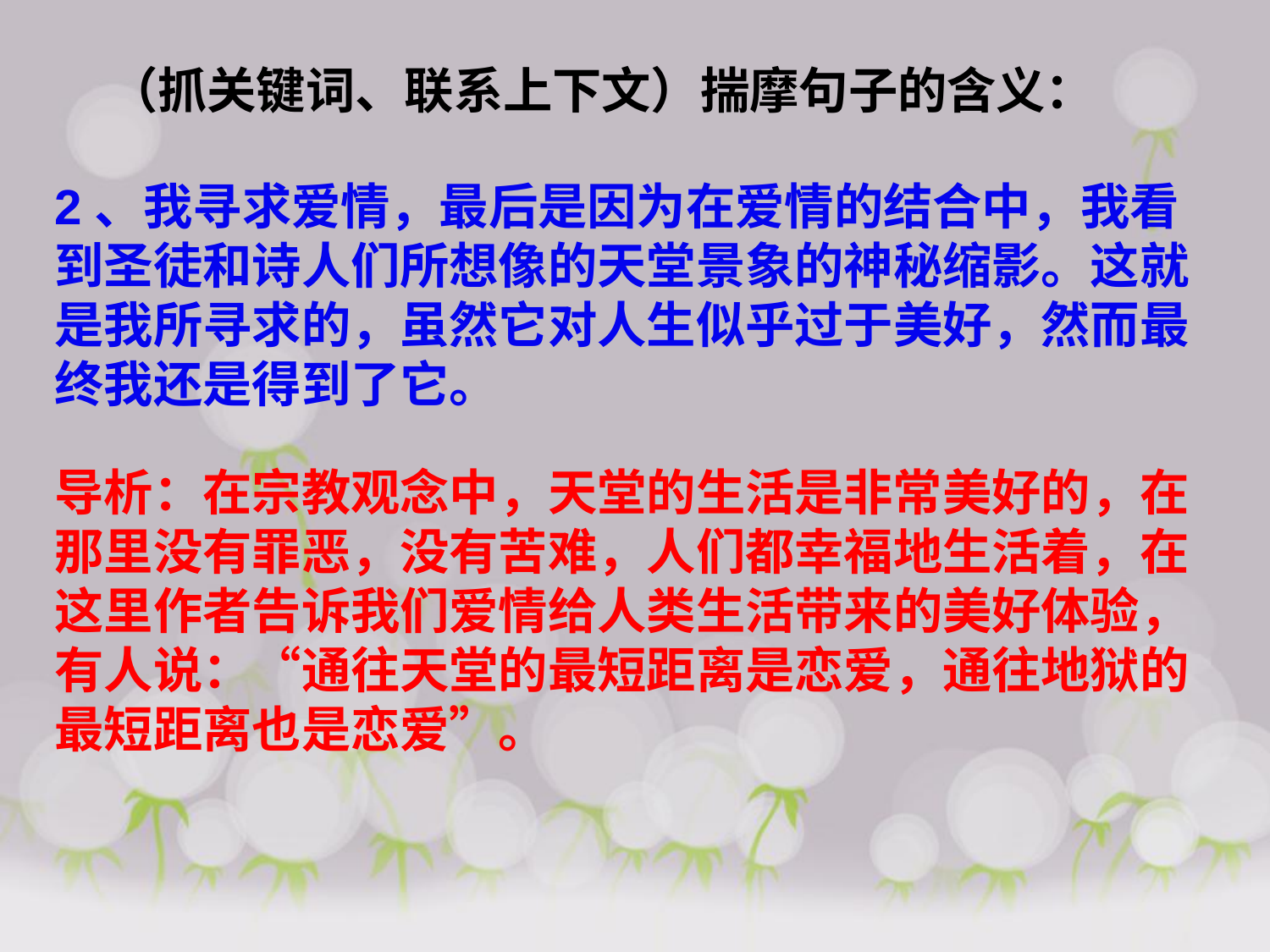

（抓关键词、联系上下文）揣摩句子的含义：
2、我寻求爱情，最后是因为在爱情的结合中，我看到圣徒和诗人们所想像的天堂景象的神秘缩影。这就是我所寻求的，虽然它对人生似乎过于美好，然而最终我还是得到了它。
导析：在宗教观念中，天堂的生活是非常美好的，在那里没有罪恶，没有苦难，人们都幸福地生活着，在这里作者告诉我们爱情给人类生活带来的美好体验，有人说：“通往天堂的最短距离是恋爱，通往地狱的最短距离也是恋爱”。